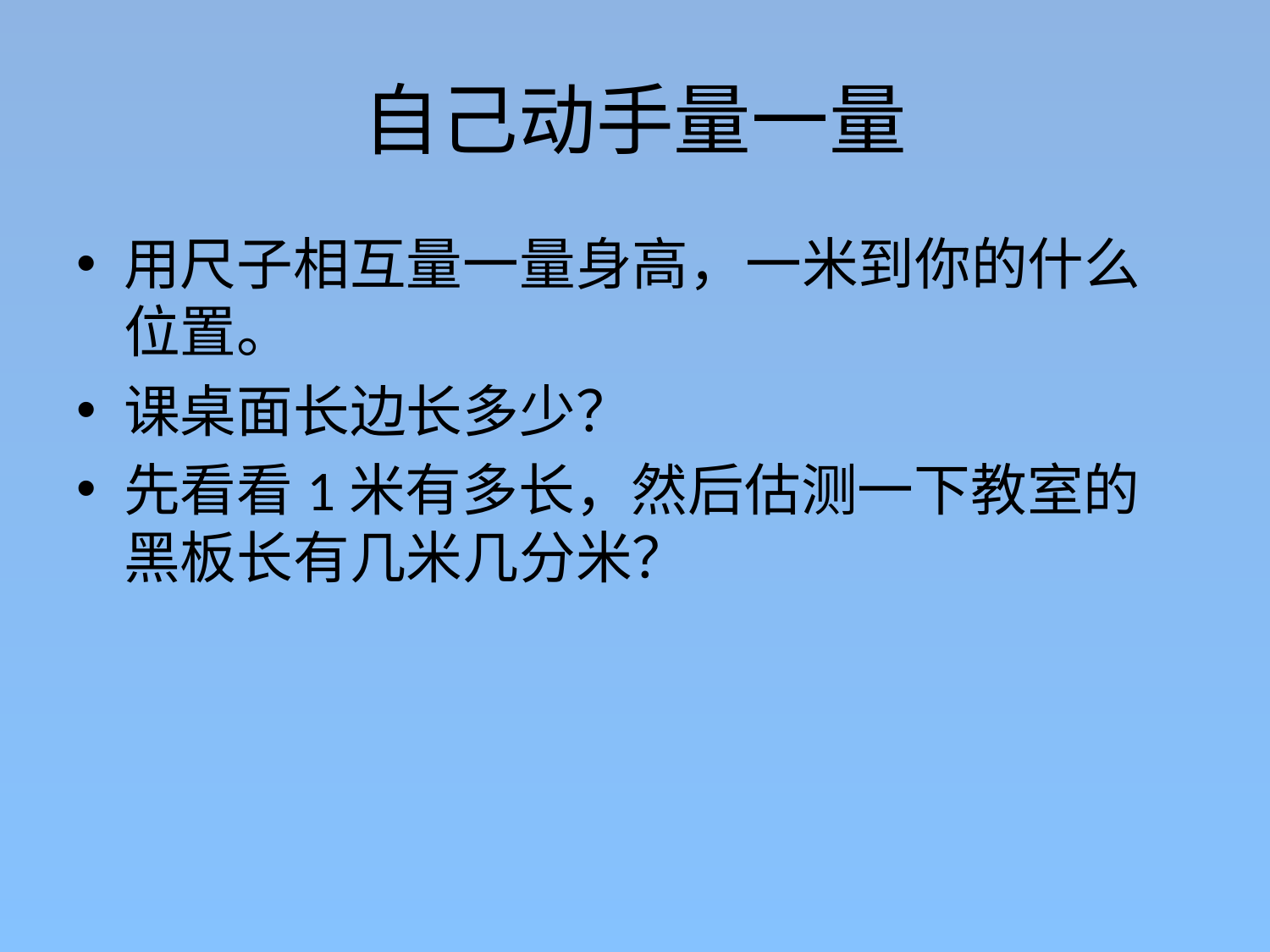

# 自己动手量一量
用尺子相互量一量身高，一米到你的什么位置。
课桌面长边长多少？
先看看1米有多长，然后估测一下教室的黑板长有几米几分米？